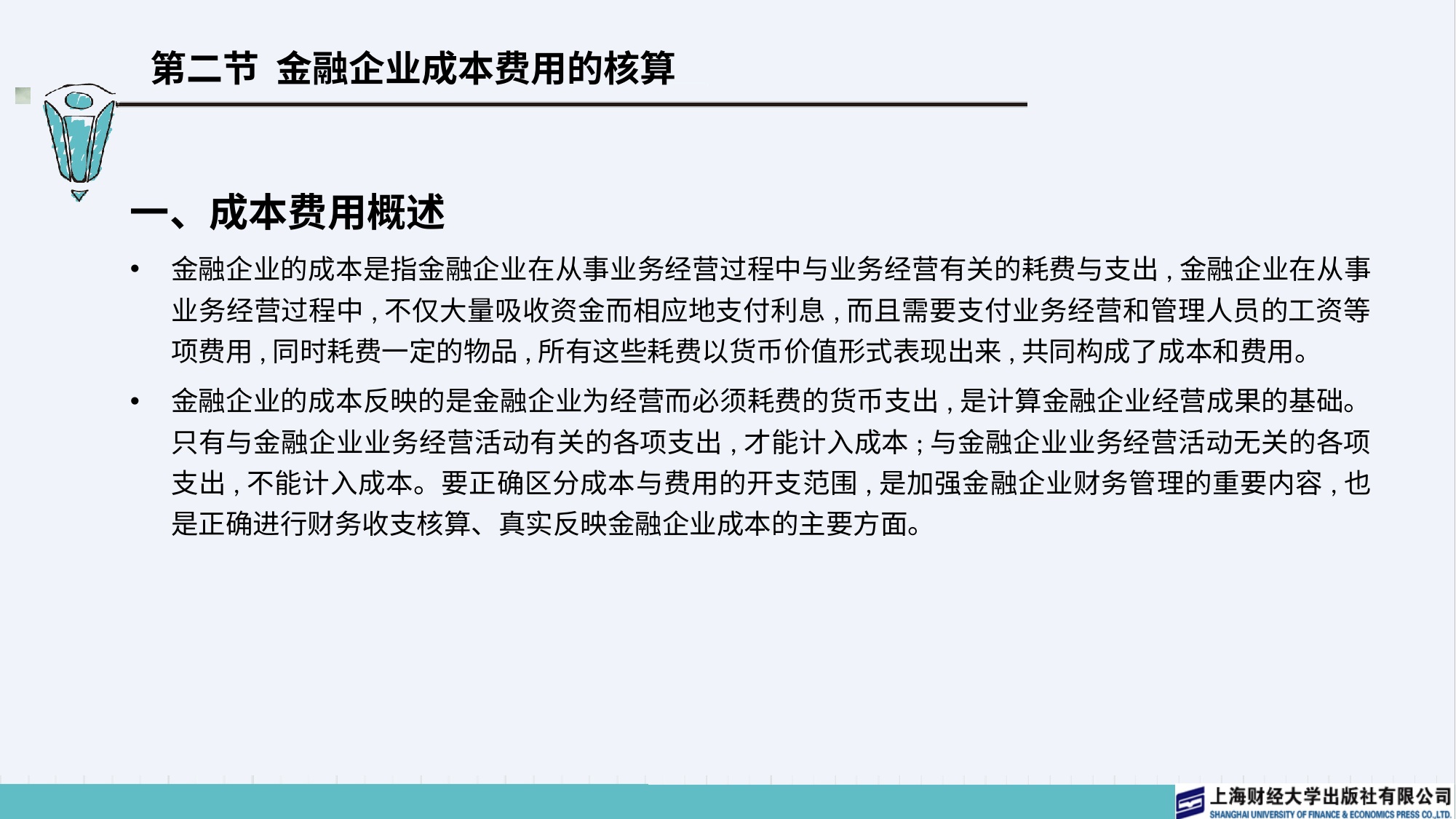

# 第二节  金融企业成本费用的核算
一、成本费用概述
金融企业的成本是指金融企业在从事业务经营过程中与业务经营有关的耗费与支出,金融企业在从事业务经营过程中,不仅大量吸收资金而相应地支付利息,而且需要支付业务经营和管理人员的工资等项费用,同时耗费一定的物品,所有这些耗费以货币价值形式表现出来,共同构成了成本和费用。
金融企业的成本反映的是金融企业为经营而必须耗费的货币支出,是计算金融企业经营成果的基础。只有与金融企业业务经营活动有关的各项支出,才能计入成本;与金融企业业务经营活动无关的各项支出,不能计入成本。要正确区分成本与费用的开支范围,是加强金融企业财务管理的重要内容,也是正确进行财务收支核算、真实反映金融企业成本的主要方面。